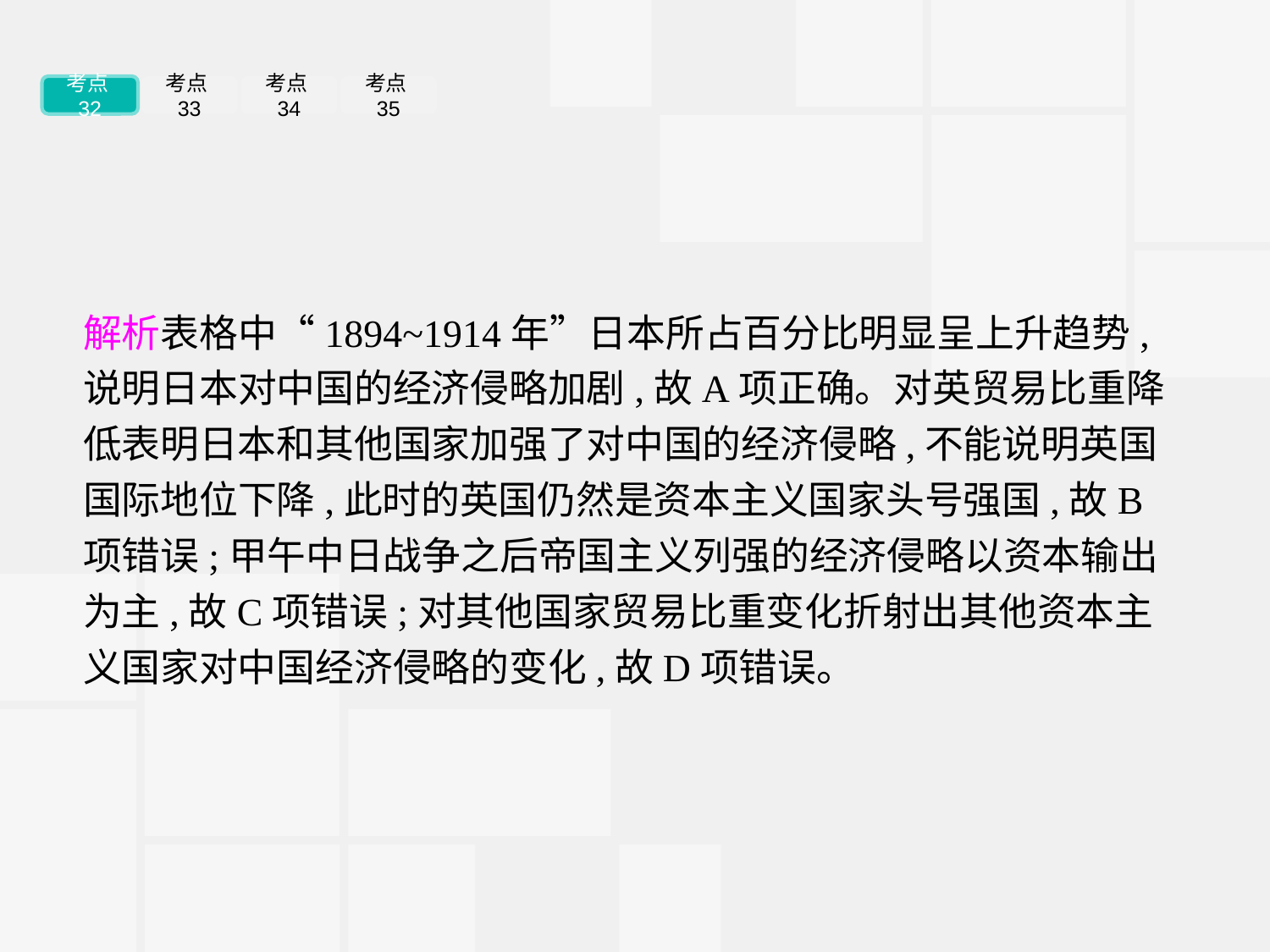

考点32
考点33
考点34
考点35
解析表格中“1894~1914年”日本所占百分比明显呈上升趋势,说明日本对中国的经济侵略加剧,故A项正确。对英贸易比重降低表明日本和其他国家加强了对中国的经济侵略,不能说明英国国际地位下降,此时的英国仍然是资本主义国家头号强国,故B项错误;甲午中日战争之后帝国主义列强的经济侵略以资本输出为主,故C项错误;对其他国家贸易比重变化折射出其他资本主义国家对中国经济侵略的变化,故D项错误。